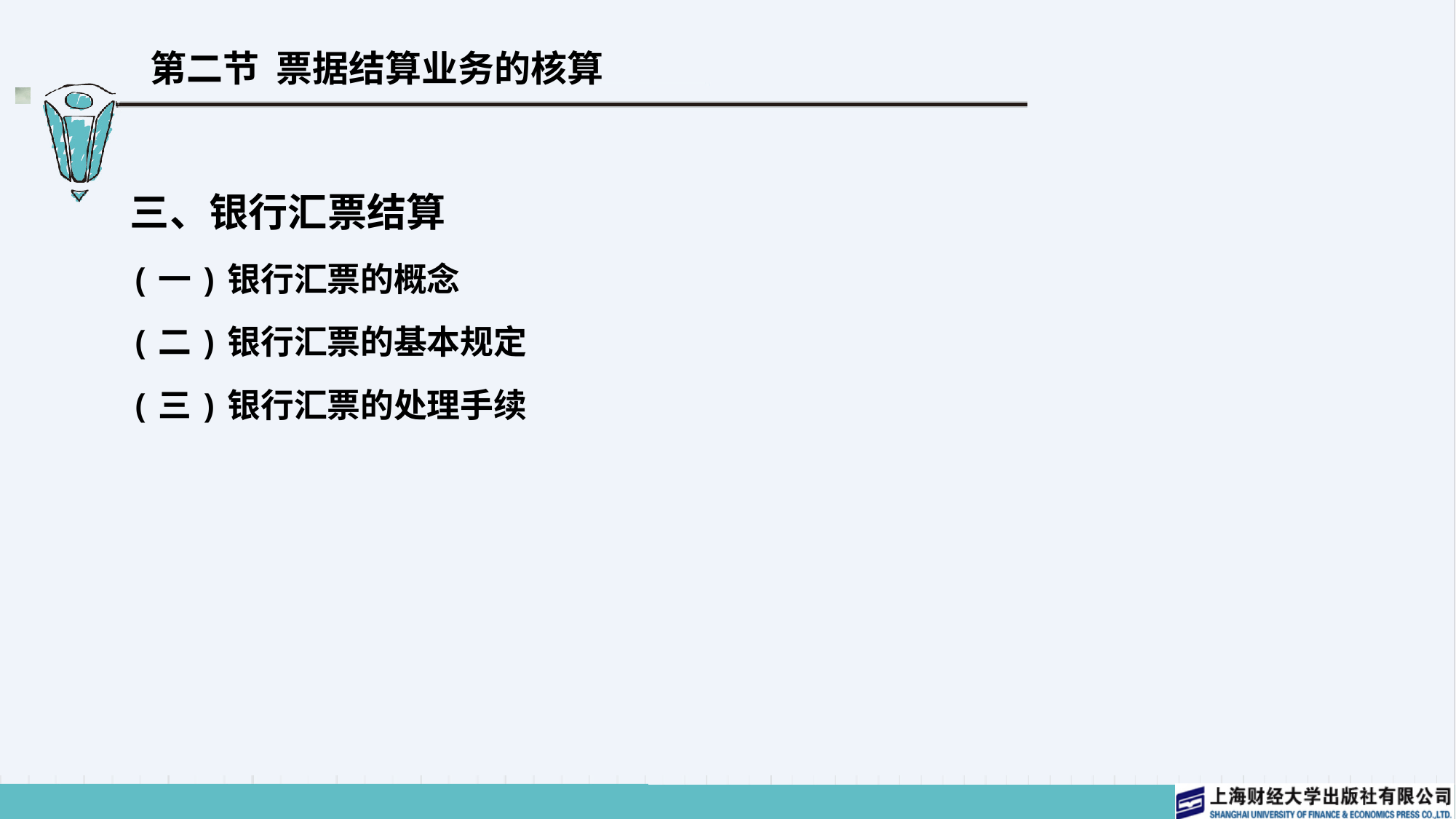

# 第二节  票据结算业务的核算
三、银行汇票结算
(一)银行汇票的概念
(二)银行汇票的基本规定
(三)银行汇票的处理手续